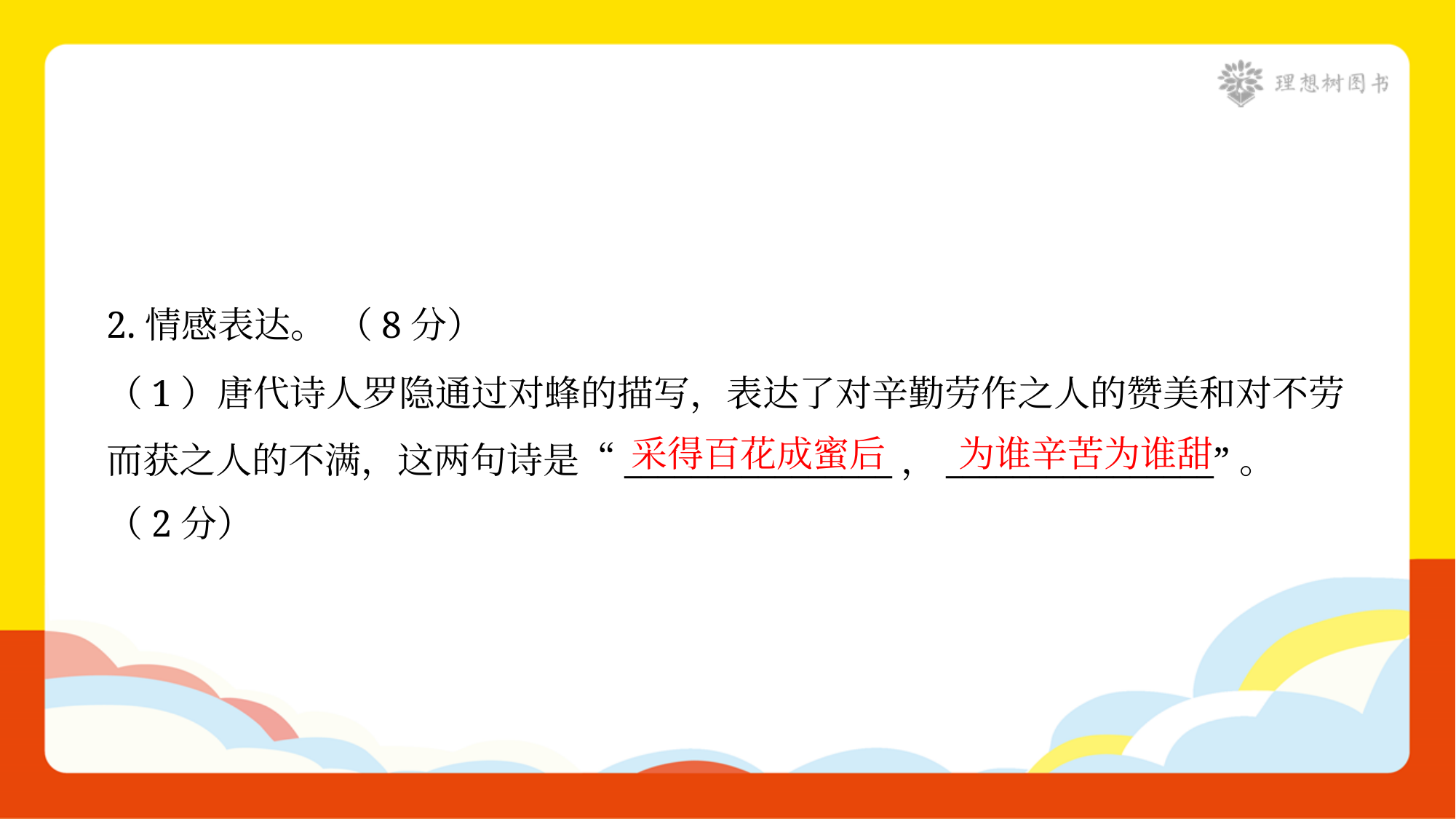

2.情感表达。 （8分）
（1）唐代诗人罗隐通过对蜂的描写，表达了对辛勤劳作之人的赞美和对不劳
而获之人的不满，这两句诗是“________________，________________”。
（2分）
采得百花成蜜后
为谁辛苦为谁甜